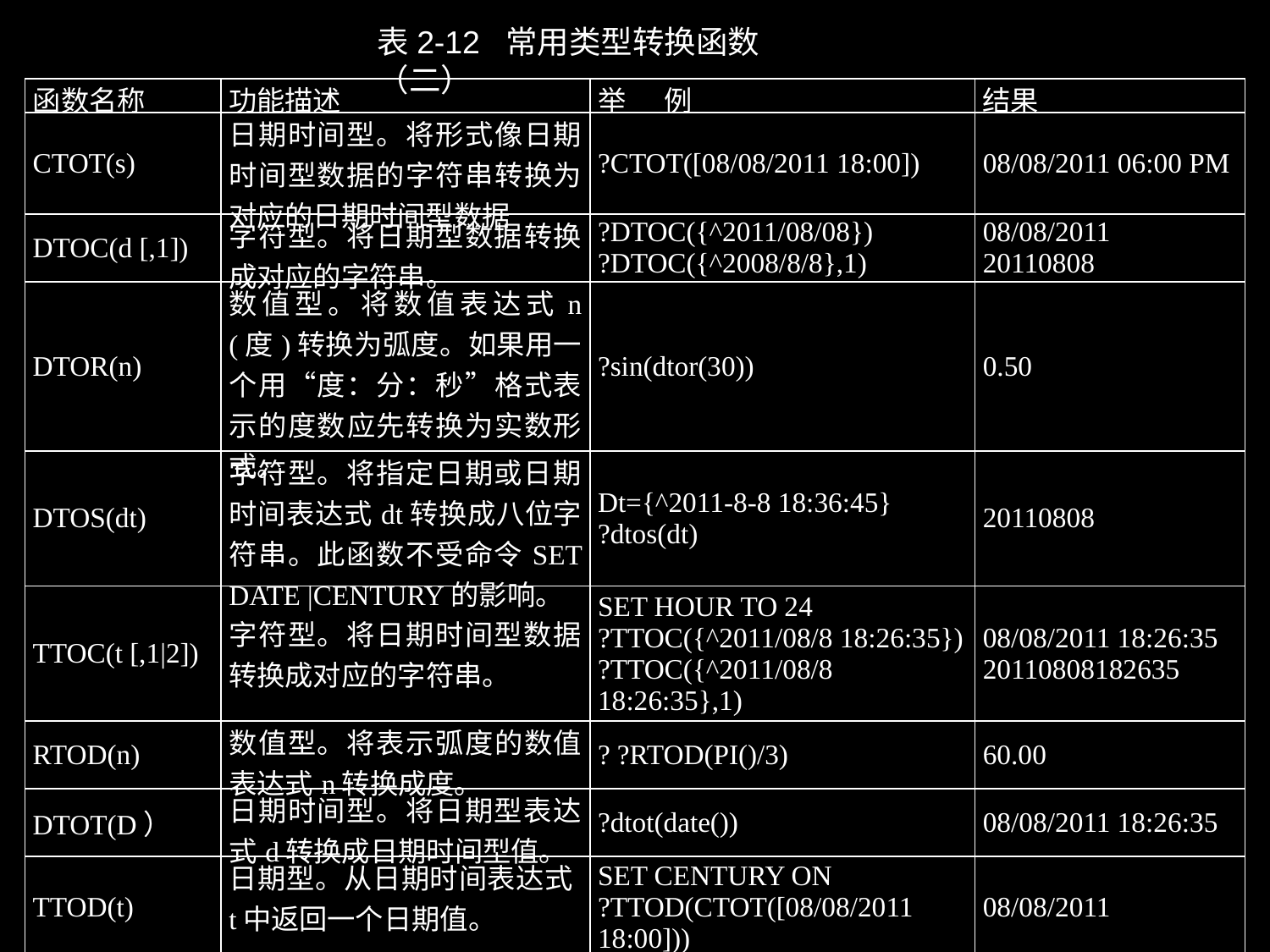

表2-12  常用类型转换函数（二）
| 函数名称 | 功能描述 | 举 例 | 结果 |
| --- | --- | --- | --- |
| CTOT(s) | 日期时间型。将形式像日期时间型数据的字符串转换为对应的日期时间型数据 | ?CTOT([08/08/2011 18:00]) | 08/08/2011 06:00 PM |
| DTOC(d [,1]) | 字符型。将日期型数据转换成对应的字符串。 | ?DTOC({^2011/08/08}) ?DTOC({^2008/8/8},1) | 08/08/2011 20110808 |
| DTOR(n) | 数值型。将数值表达式n(度)转换为弧度。如果用一个用“度：分：秒”格式表示的度数应先转换为实数形式。 | ?sin(dtor(30)) | 0.50 |
| DTOS(dt) | 字符型。将指定日期或日期时间表达式dt转换成八位字符串。此函数不受命令SET DATE |CENTURY的影响。 | Dt={^2011-8-8 18:36:45} ?dtos(dt) | 20110808 |
| TTOC(t [,1|2]) | 字符型。将日期时间型数据转换成对应的字符串。 | SET HOUR TO 24 ?TTOC({^2011/08/8 18:26:35}) ?TTOC({^2011/08/8 18:26:35},1) | 08/08/2011 18:26:35 20110808182635 |
| RTOD(n) | 数值型。将表示弧度的数值表达式n转换成度。 | ? ?RTOD(PI()/3) | 60.00 |
| DTOT(D） | 日期时间型。将日期型表达式d转换成日期时间型值。 | ?dtot(date()) | 08/08/2011 18:26:35 |
| TTOD(t) | 日期型。从日期时间表达式t中返回一个日期值。 | SET CENTURY ON ?TTOD(CTOT([08/08/2011 18:00])) | 08/08/2011 |